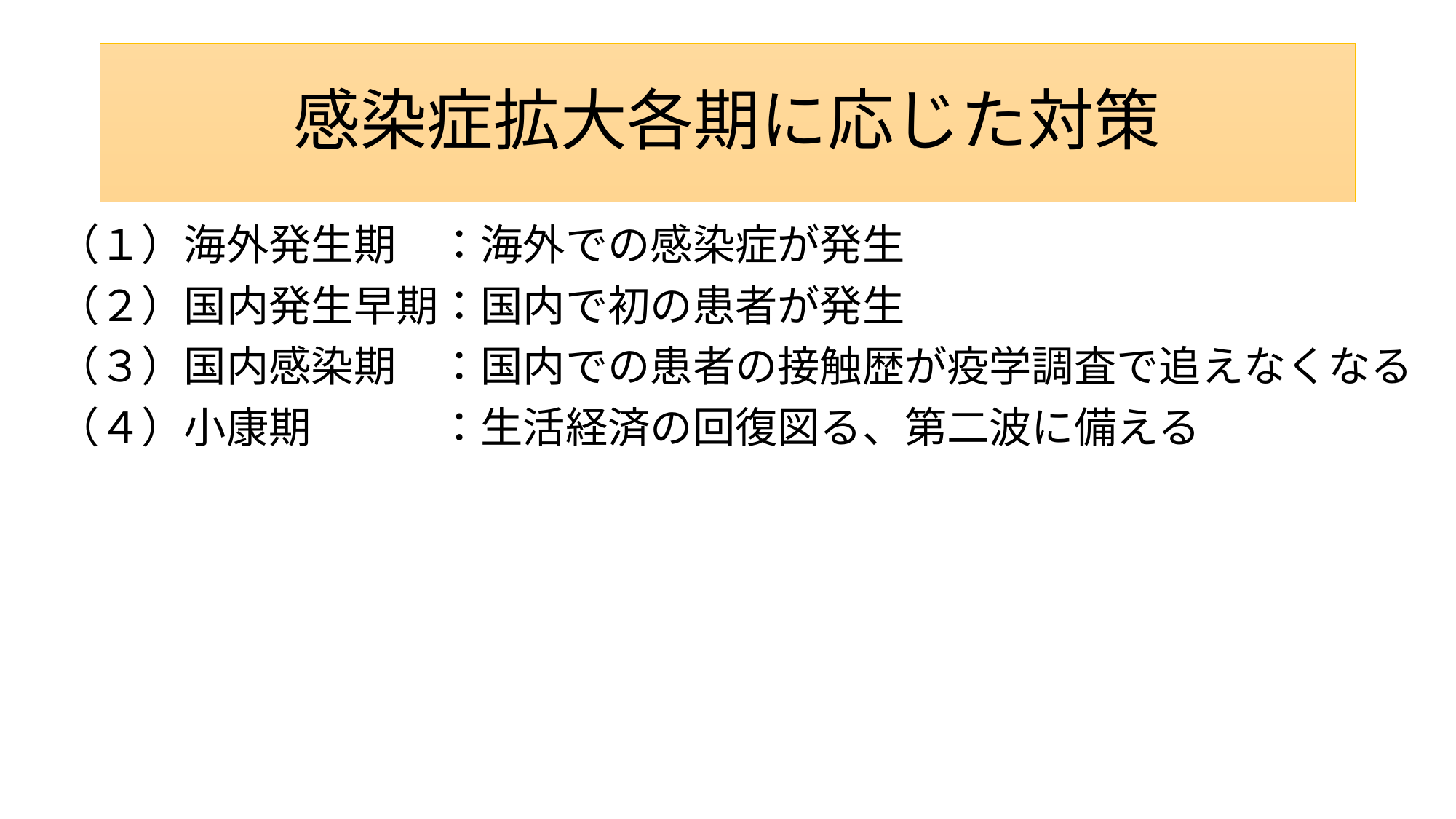

# 感染症拡大各期に応じた対策
（１）海外発生期　：海外での感染症が発生
（２）国内発生早期：国内で初の患者が発生
（３）国内感染期　：国内での患者の接触歴が疫学調査で追えなくなる
（４）小康期　　　：生活経済の回復図る、第二波に備える